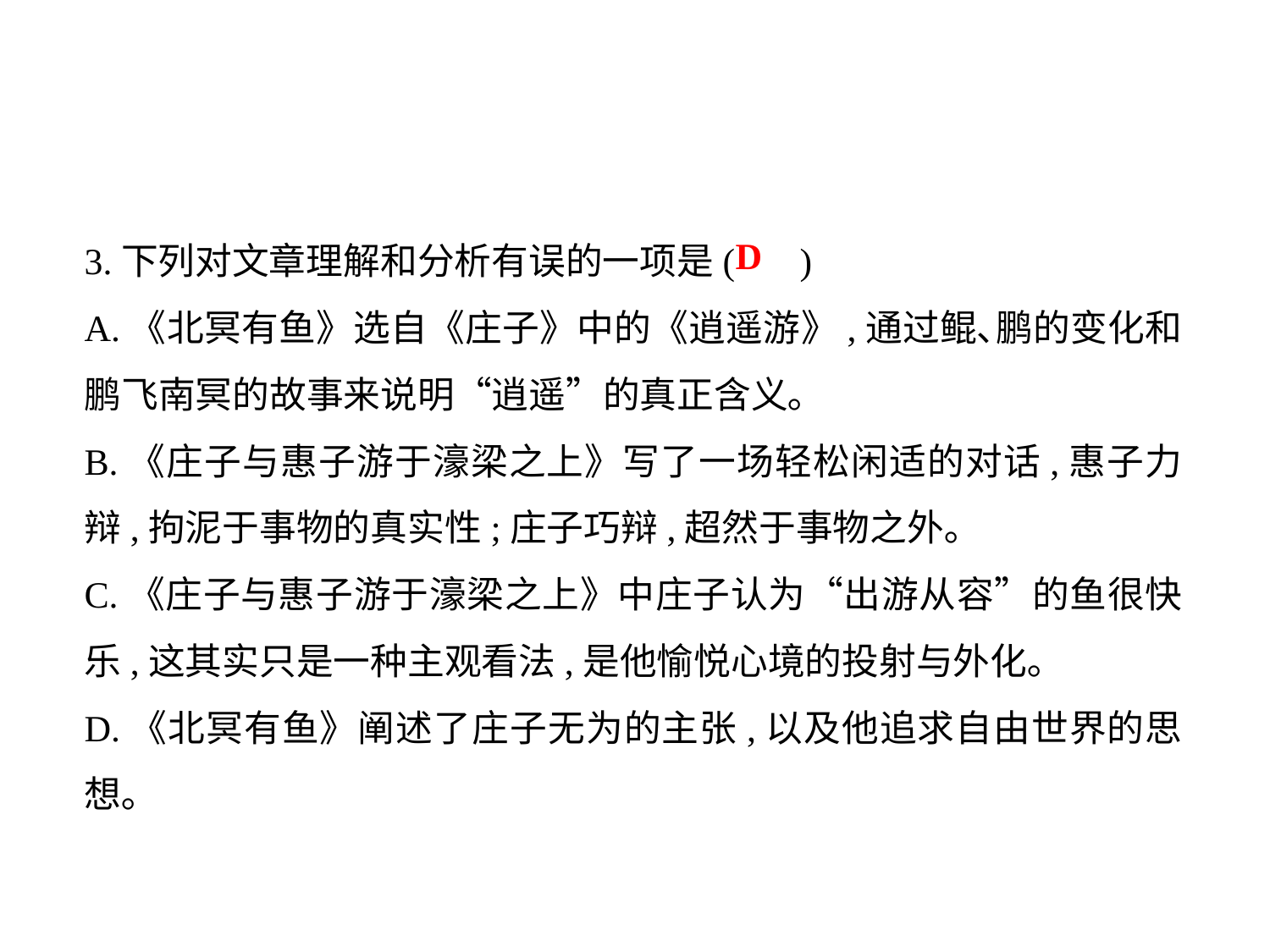

3.下列对文章理解和分析有误的一项是(       )
A.《北冥有鱼》选自《庄子》中的《逍遥游》,通过鲲､鹏的变化和鹏飞南冥的故事来说明“逍遥”的真正含义｡
B.《庄子与惠子游于濠梁之上》写了一场轻松闲适的对话,惠子力辩,拘泥于事物的真实性;庄子巧辩,超然于事物之外｡
C.《庄子与惠子游于濠梁之上》中庄子认为“出游从容”的鱼很快乐,这其实只是一种主观看法,是他愉悦心境的投射与外化｡
D.《北冥有鱼》阐述了庄子无为的主张,以及他追求自由世界的思想｡
D